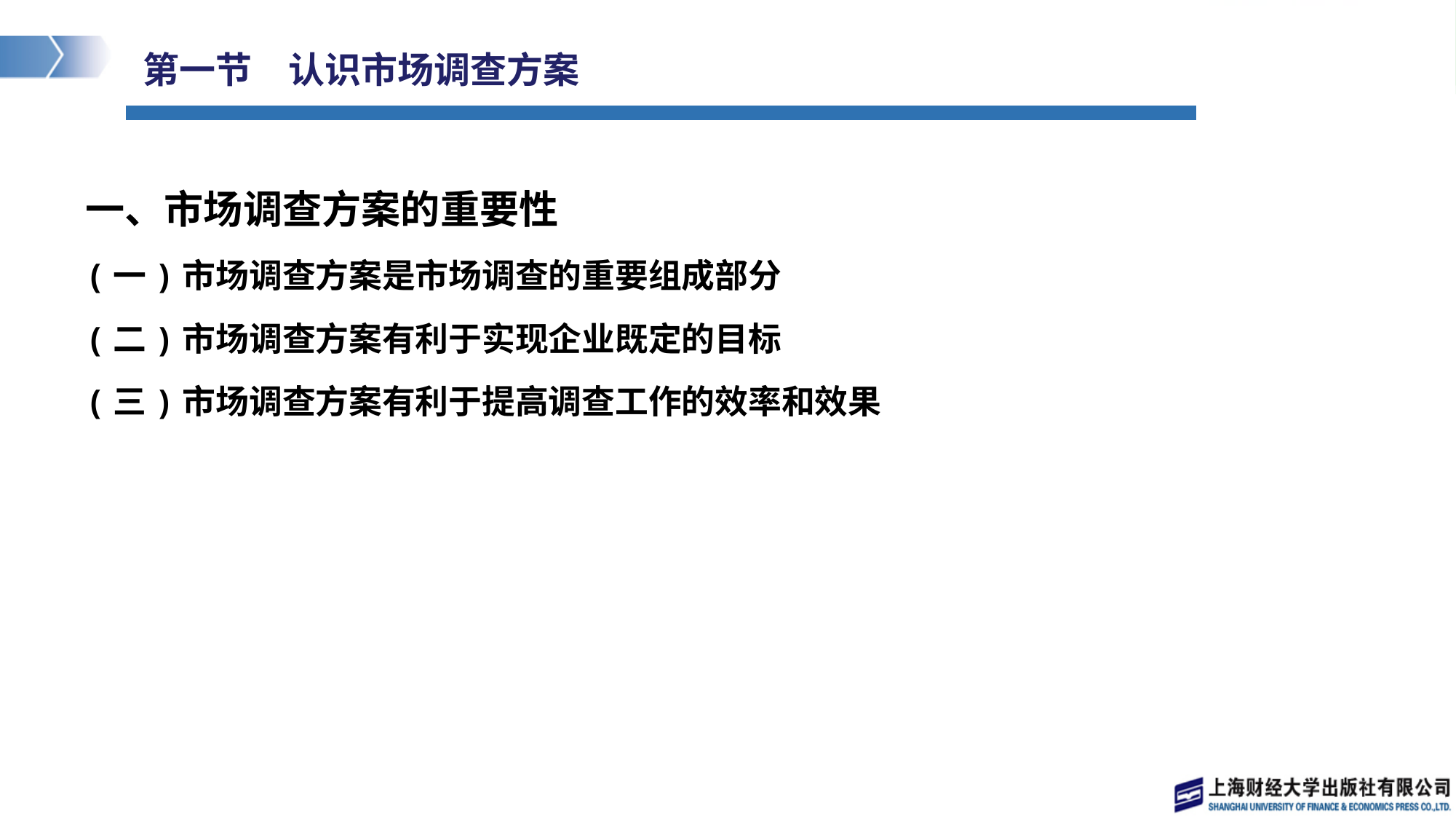

# 第一节　认识市场调查方案
一、市场调查方案的重要性
(一)市场调查方案是市场调查的重要组成部分
(二)市场调查方案有利于实现企业既定的目标
(三)市场调查方案有利于提高调查工作的效率和效果